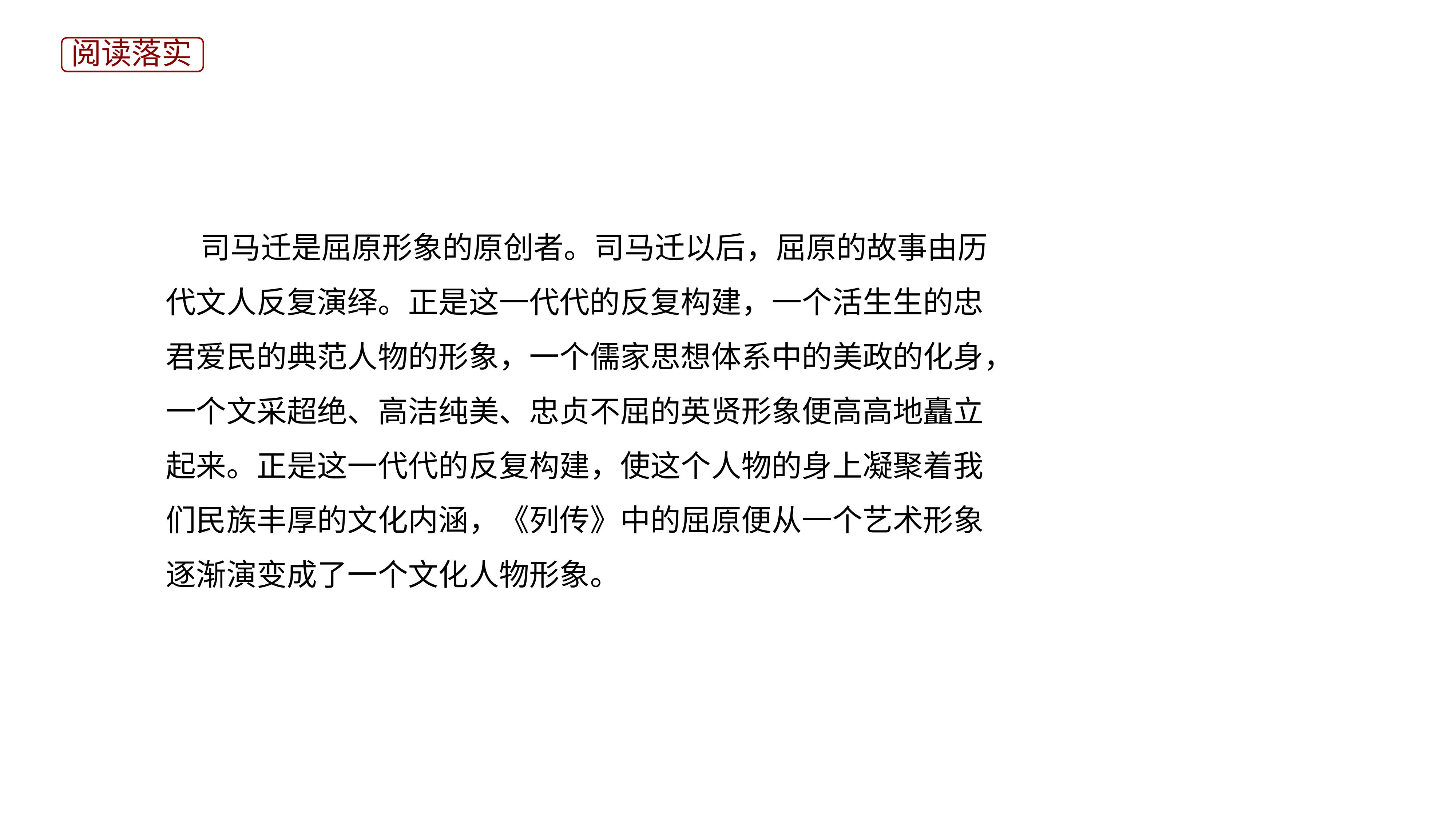

阅读落实

    司马迁是屈原形象的原创者。司马迁以后，屈原的故事由历代文人反复演绎。正是这一代代的反复构建，一个活生生的忠君爱民的典范人物的形象，一个儒家思想体系中的美政的化身，一个文采超绝、高洁纯美、忠贞不屈的英贤形象便高高地矗立起来。正是这一代代的反复构建，使这个人物的身上凝聚着我们民族丰厚的文化内涵，《列传》中的屈原便从一个艺术形象逐渐演变成了一个文化人物形象。